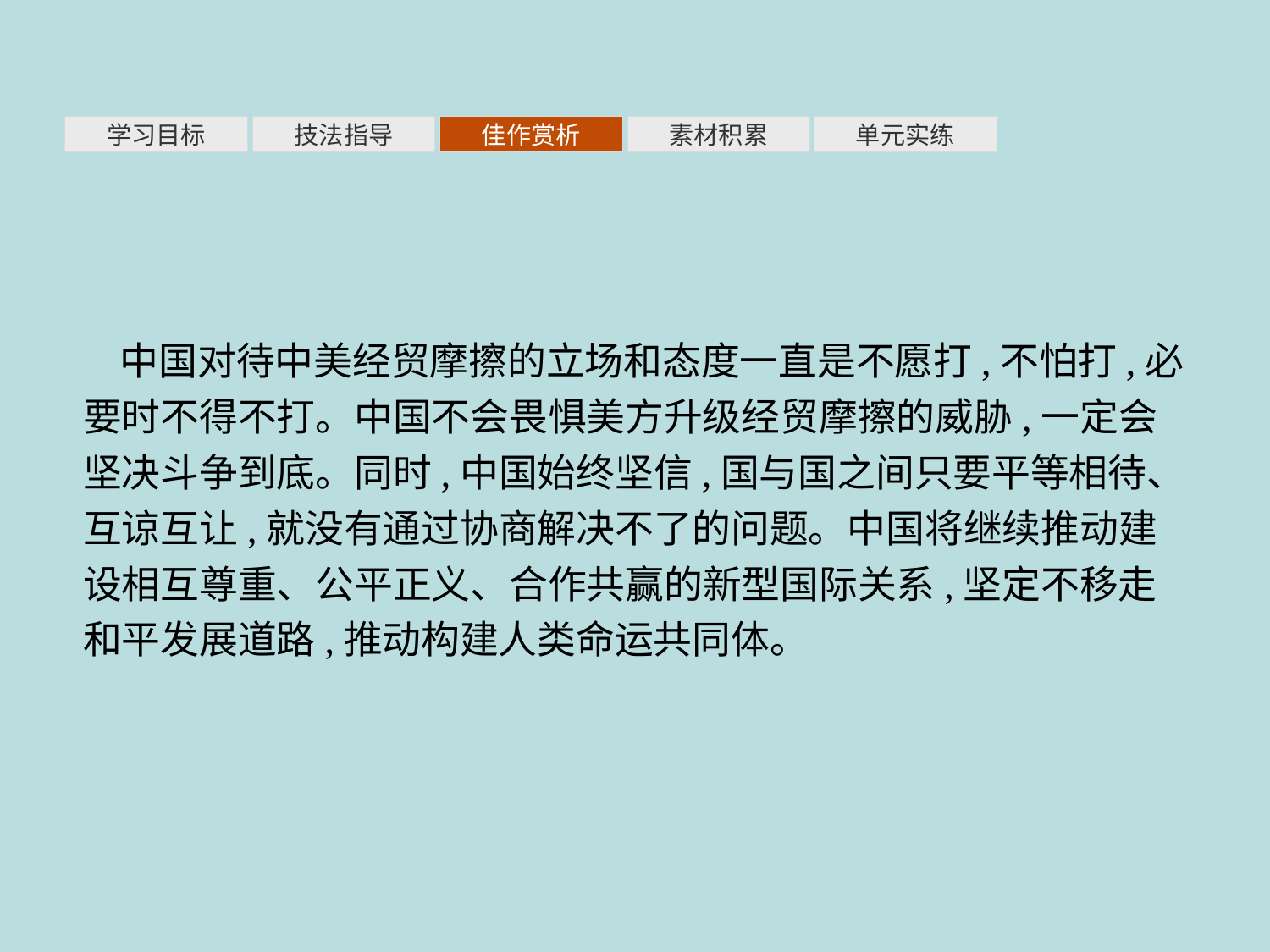

素材积累
学习目标
技法指导
佳作赏析
单元实练
中国对待中美经贸摩擦的立场和态度一直是不愿打,不怕打,必要时不得不打。中国不会畏惧美方升级经贸摩擦的威胁,一定会坚决斗争到底。同时,中国始终坚信,国与国之间只要平等相待、互谅互让,就没有通过协商解决不了的问题。中国将继续推动建设相互尊重、公平正义、合作共赢的新型国际关系,坚定不移走和平发展道路,推动构建人类命运共同体。